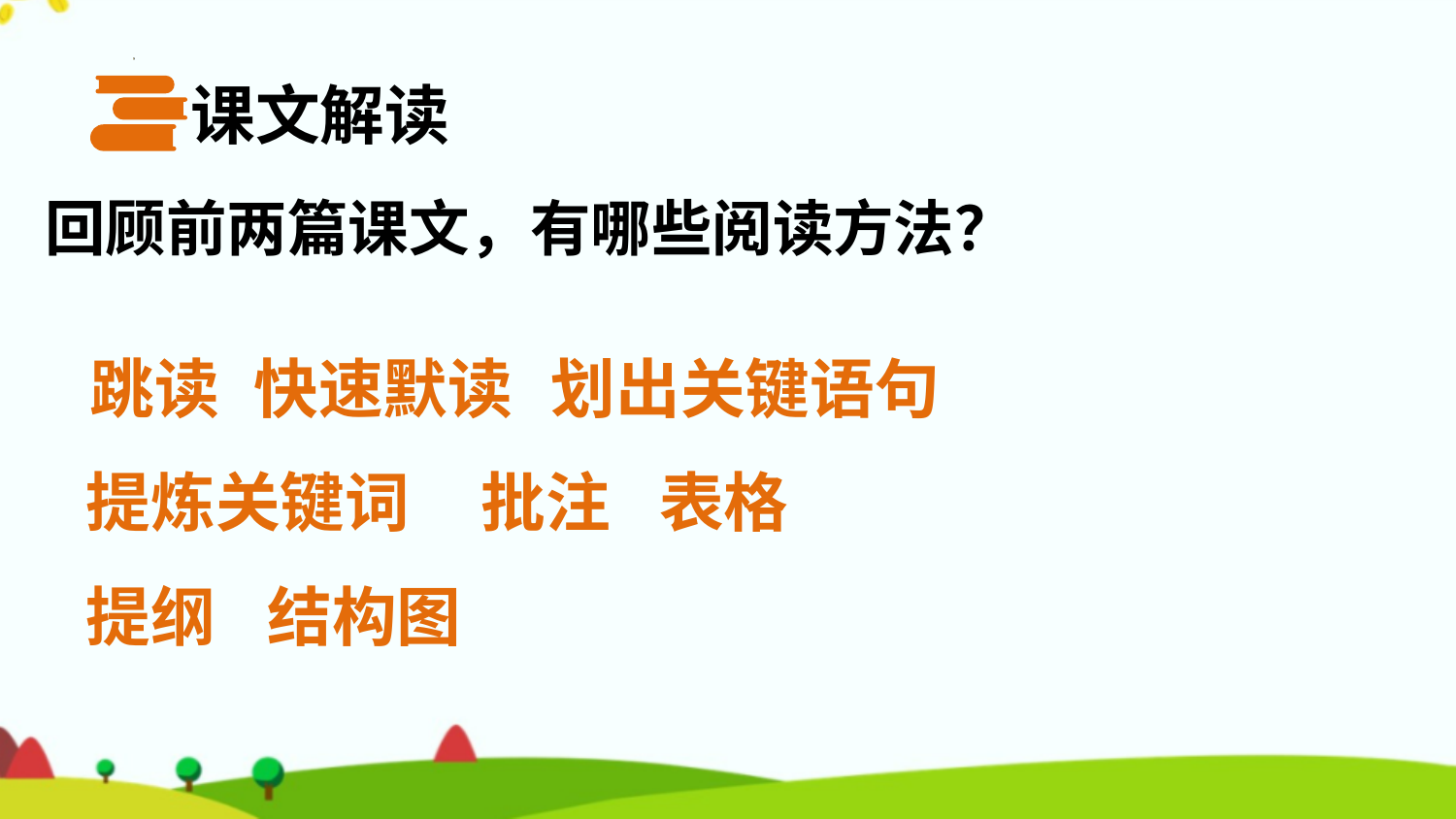

课文解读

回顾前两篇课文，有哪些阅读方法？
跳读
快速默读
划出关键语句
提炼关键词
批注
表格
提纲
结构图